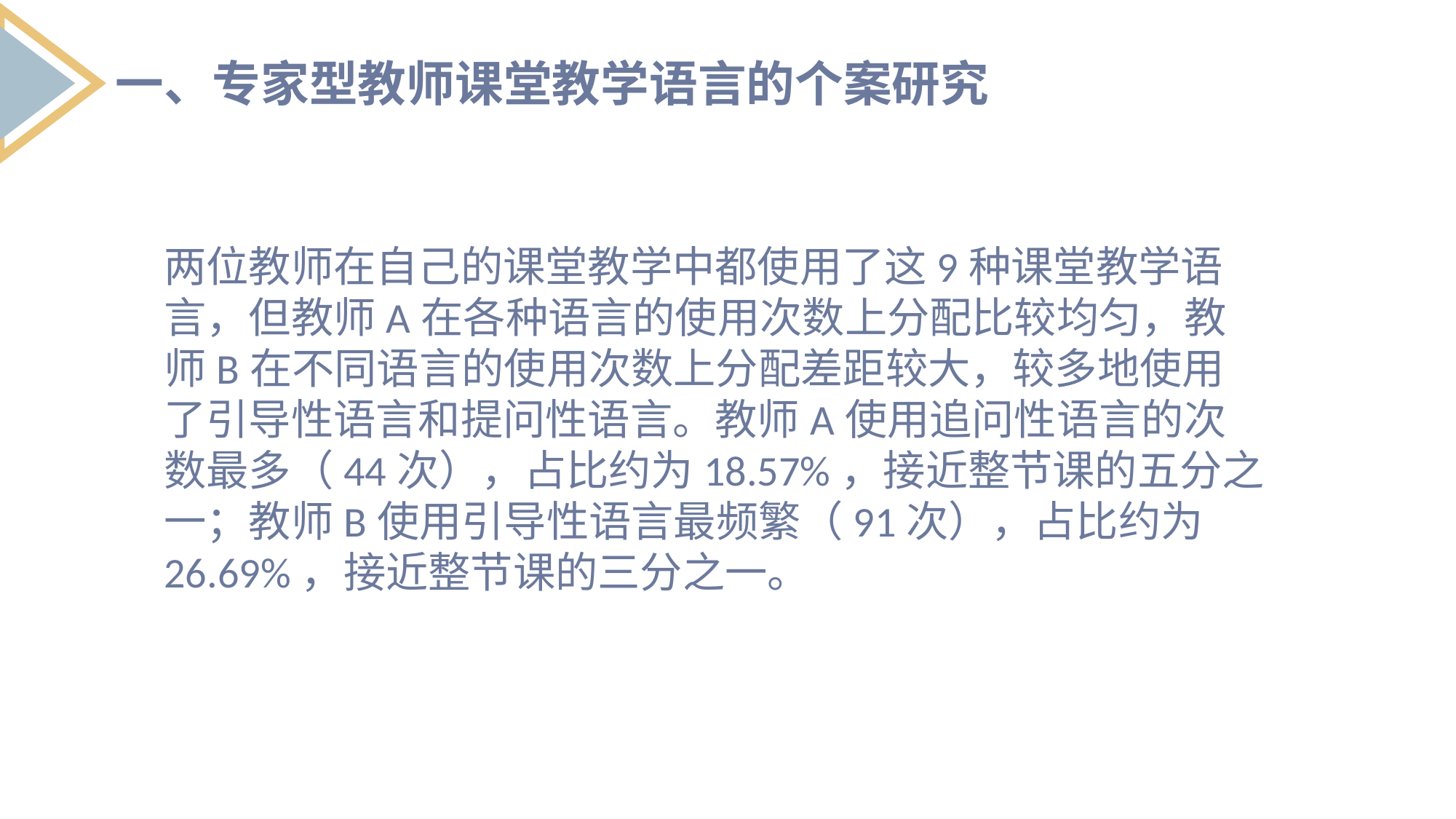

一、专家型教师课堂教学语言的个案研究
两位教师在自己的课堂教学中都使用了这9种课堂教学语言，但教师A在各种语言的使用次数上分配比较均匀，教师B在不同语言的使用次数上分配差距较大，较多地使用了引导性语言和提问性语言。教师A使用追问性语言的次数最多（44次），占比约为18.57%，接近整节课的五分之一；教师B使用引导性语言最频繁（91次），占比约为26.69%，接近整节课的三分之一。